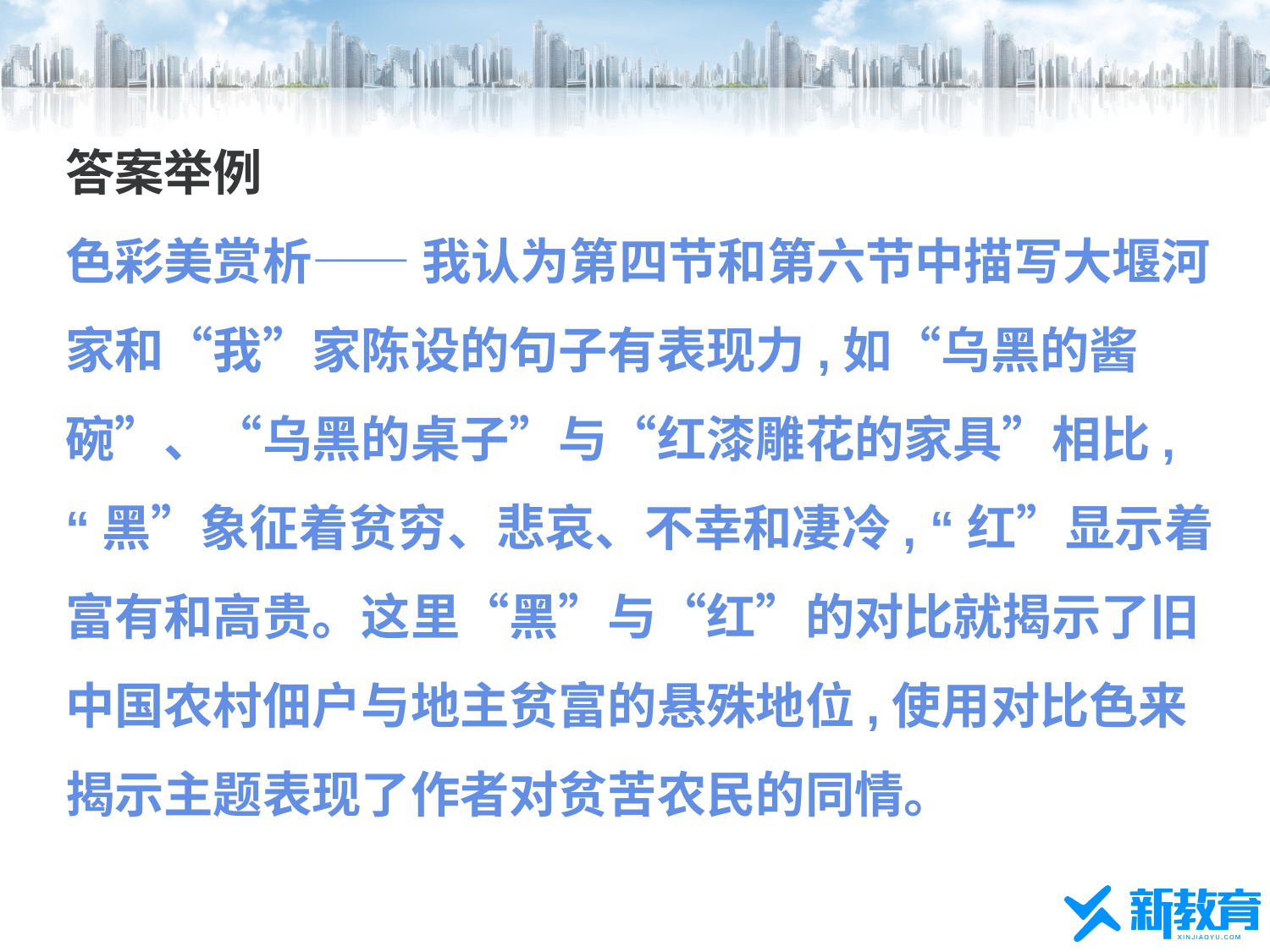

答案举例
色彩美赏析—— 我认为第四节和第六节中描写大堰河家和“我”家陈设的句子有表现力,如“乌黑的酱碗”、“乌黑的桌子”与“红漆雕花的家具”相比, “黑”象征着贫穷、悲哀、不幸和凄冷, “红”显示着富有和高贵。这里“黑”与“红”的对比就揭示了旧中国农村佃户与地主贫富的悬殊地位,使用对比色来揭示主题表现了作者对贫苦农民的同情。